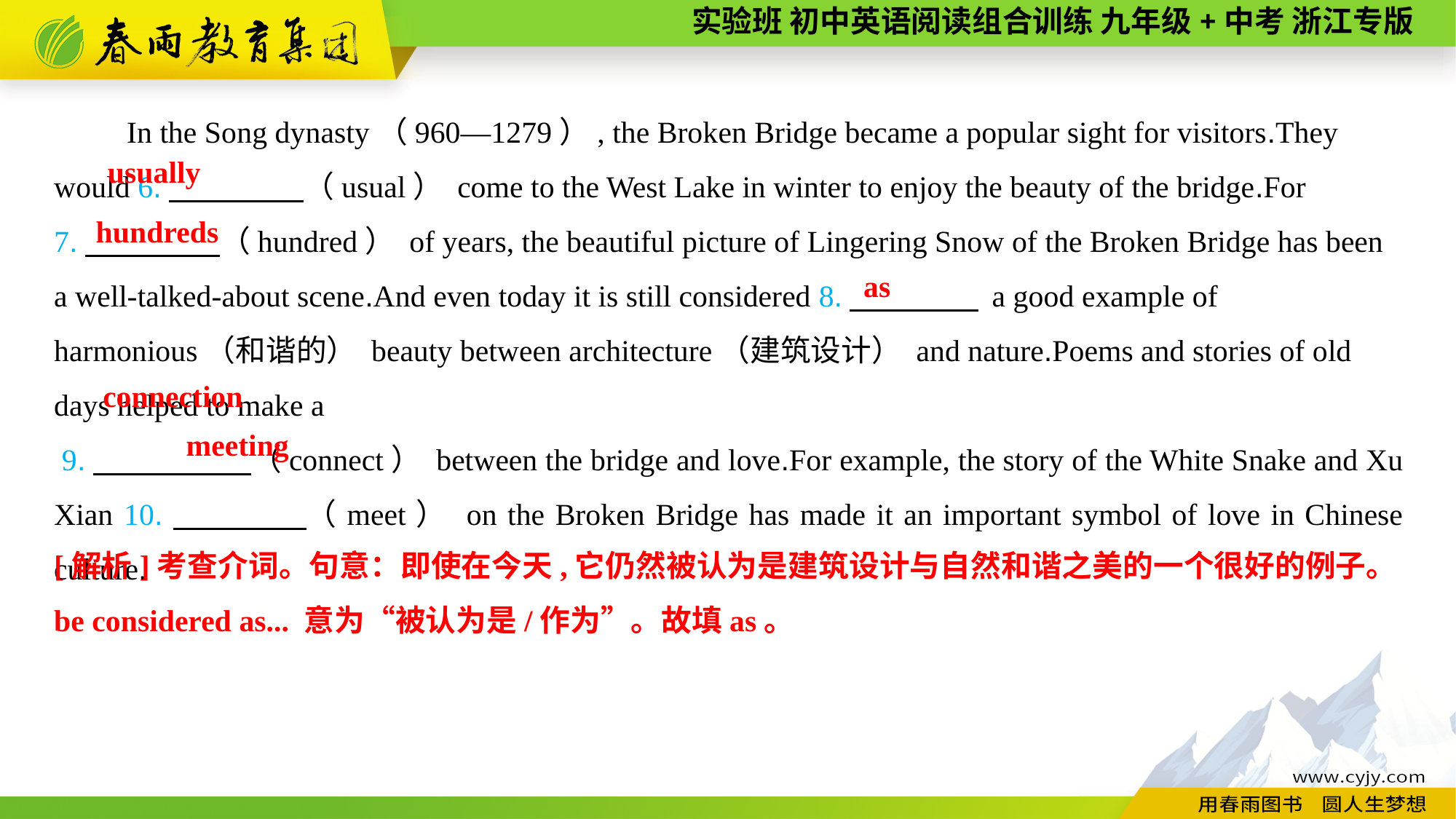

In the Song dynasty（960—1279）, the Broken Bridge became a popular sight for visitors.They would 6.　　  　　（usual） come to the West Lake in winter to enjoy the beauty of the bridge.For
7.　　　  　（hundred） of years, the beautiful picture of Lingering Snow of the Broken Bridge has been a well-talked-about scene.And even today it is still considered 8.　　 　　 a good example of harmonious（和谐的） beauty between architecture（建筑设计） and nature.Poems and stories of old days helped to make a
 9.　　     　　（connect） between the bridge and love.For example, the story of the White Snake and Xu Xian 10.　　　　（meet） on the Broken Bridge has made it an important symbol of love in Chinese culture.
usually
hundreds
as
connection
meeting
[解析]考查介词。句意：即使在今天,它仍然被认为是建筑设计与自然和谐之美的一个很好的例子。be considered as... 意为“被认为是/作为”。故填as。